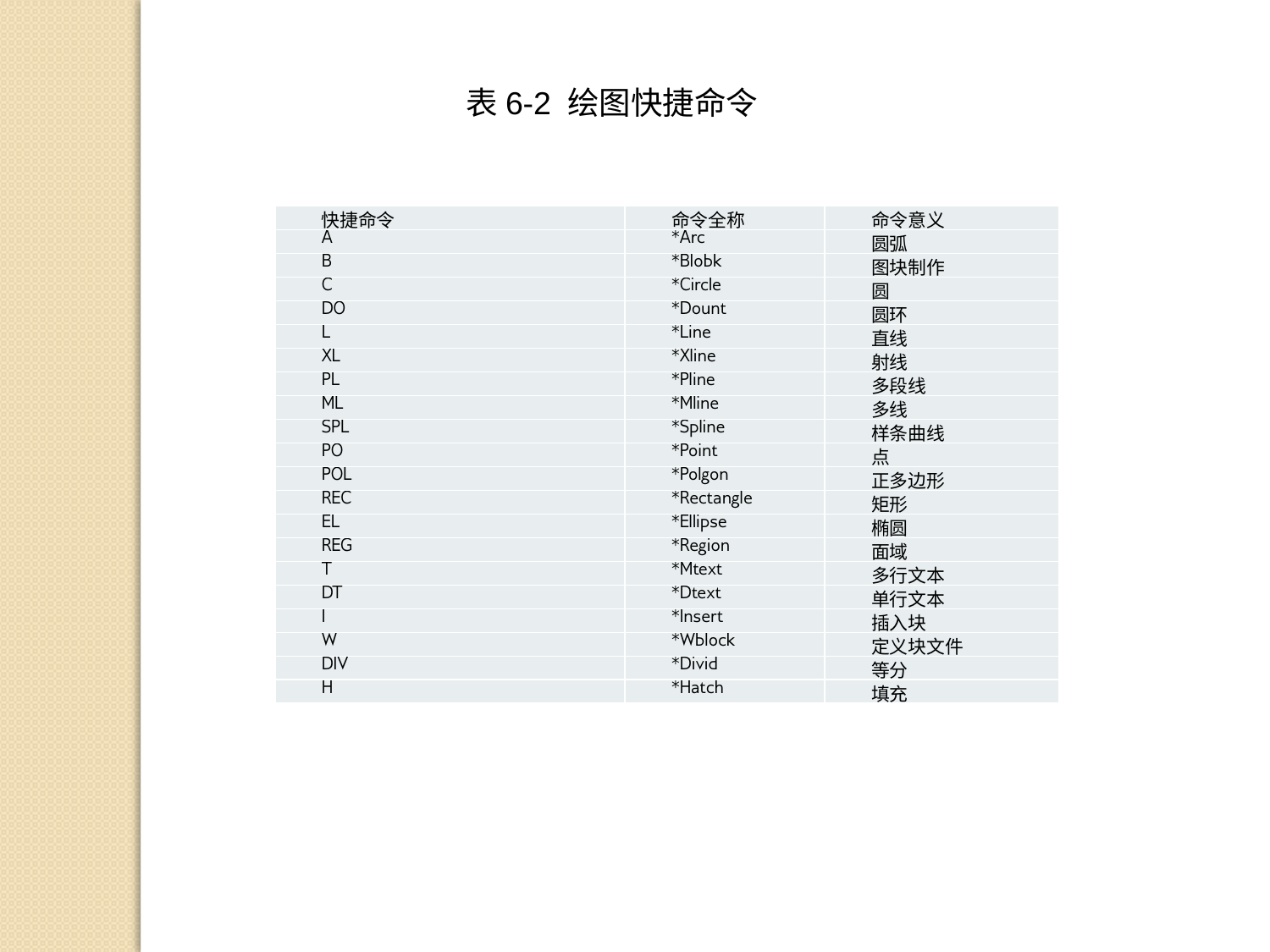

表6-2 绘图快捷命令

| 快捷命令 | 命令全称 | 命令意义 |
| --- | --- | --- |
| A | \*Arc | 圆弧 |
| B | \*Blobk | 图块制作 |
| C | \*Circle | 圆 |
| DO | \*Dount | 圆环 |
| L | \*Line | 直线 |
| XL | \*Xline | 射线 |
| PL | \*Pline | 多段线 |
| ML | \*Mline | 多线 |
| SPL | \*Spline | 样条曲线 |
| PO | \*Point | 点 |
| POL | \*Polgon | 正多边形 |
| REC | \*Rectangle | 矩形 |
| EL | \*Ellipse | 椭圆 |
| REG | \*Region | 面域 |
| T | \*Mtext | 多行文本 |
| DT | \*Dtext | 单行文本 |
| I | \*Insert | 插入块 |
| W | \*Wblock | 定义块文件 |
| DIV | \*Divid | 等分 |
| H | \*Hatch | 填充 |